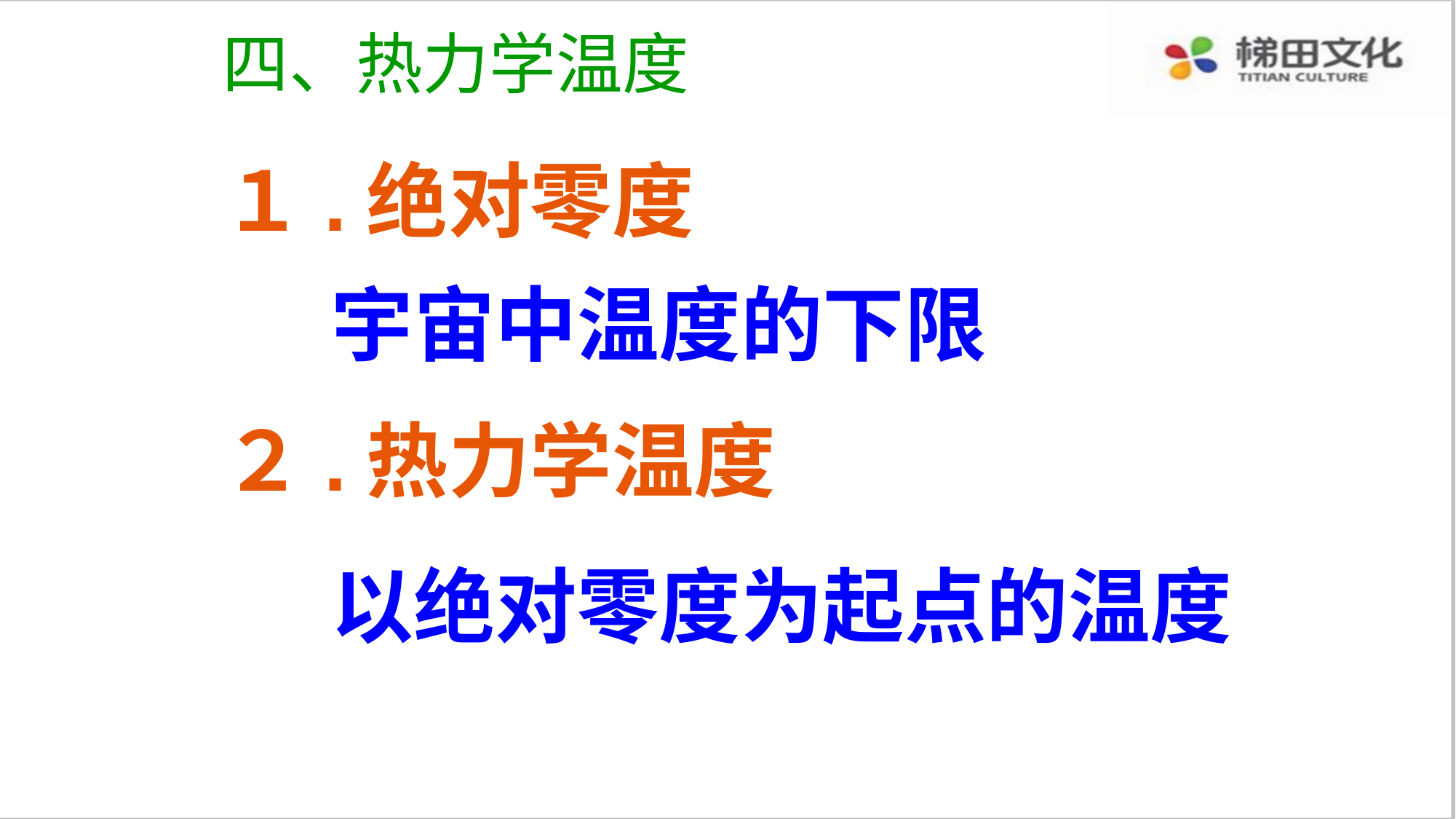

四、热力学温度
１.绝对零度
宇宙中温度的下限
２.热力学温度
以绝对零度为起点的温度